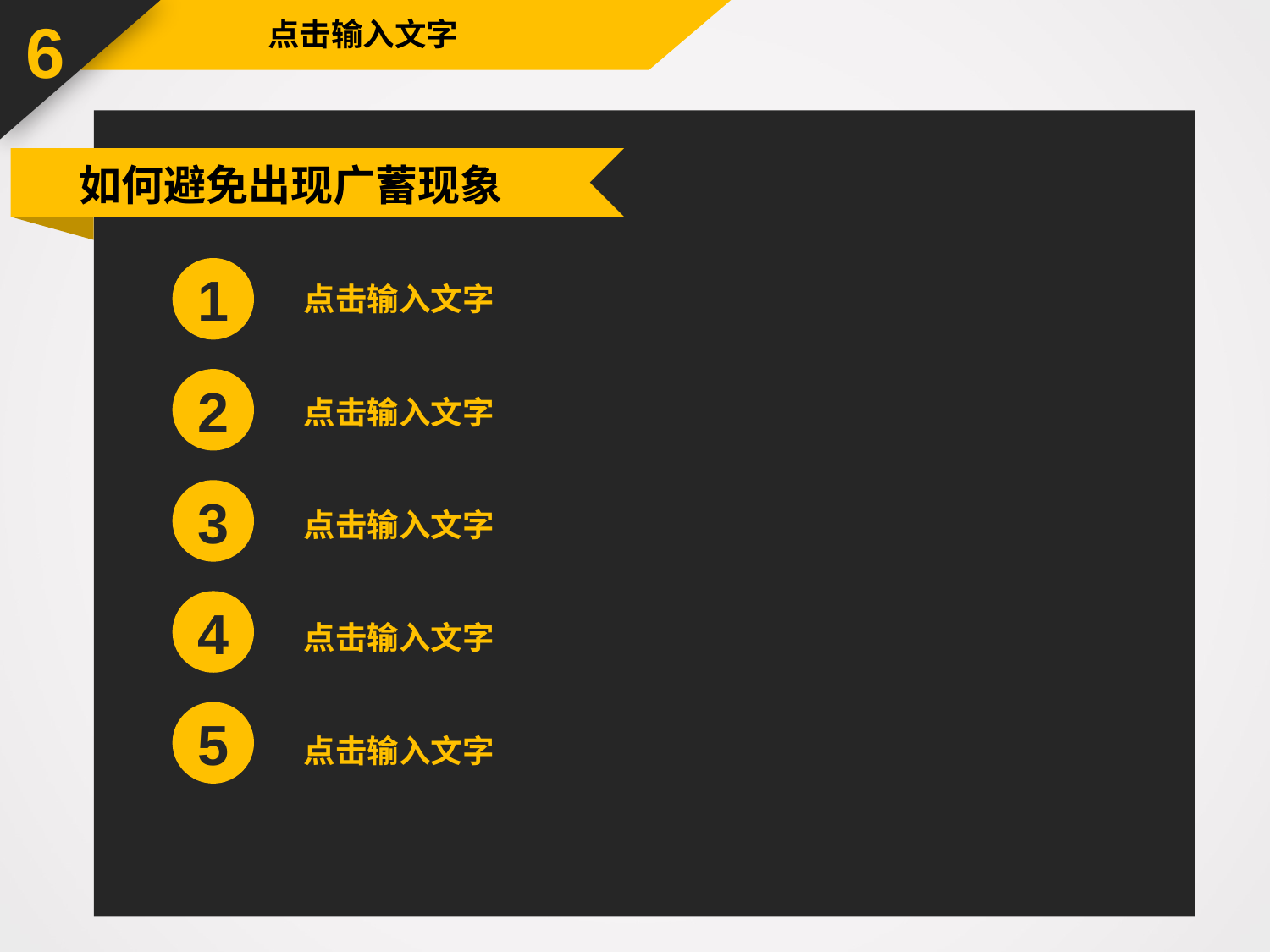

6
点击输入文字

 如何避免出现广蓄现象

点击输入文字
点击输入文字
点击输入文字
点击输入文字
点击输入文字
1
2
3
4
5